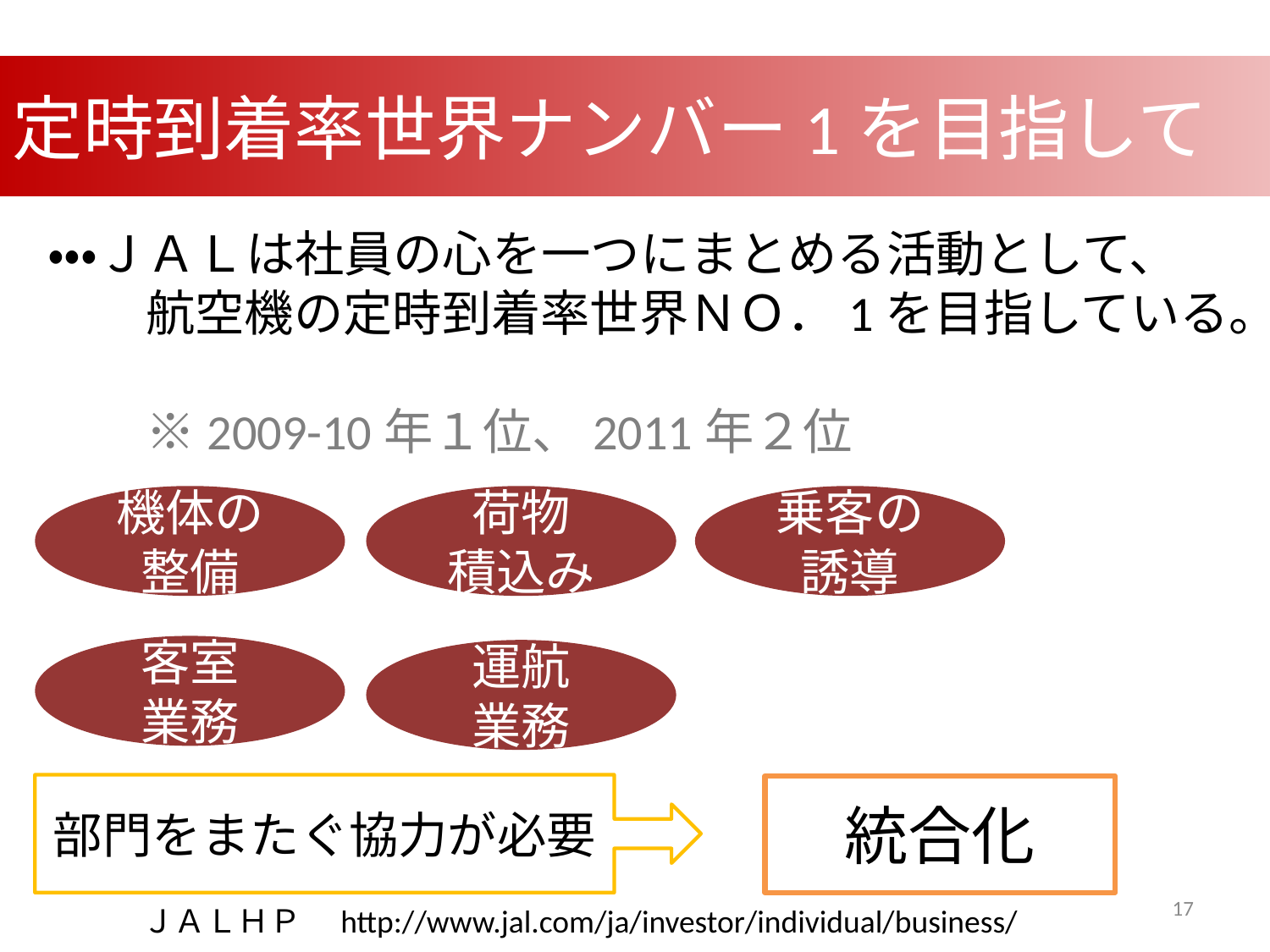

定時到着率世界ナンバー1を目指して
・・・ＪＡＬは社員の心を一つにまとめる活動として、
　　航空機の定時到着率世界ＮＯ．1を目指している。

　　※2009-10年１位、2011年２位
機体の
整備
荷物
積込み
乗客の
誘導
客室
業務
運航
業務
部門をまたぐ協力が必要
統合化
17
ＪＡＬＨＰ　http://www.jal.com/ja/investor/individual/business/